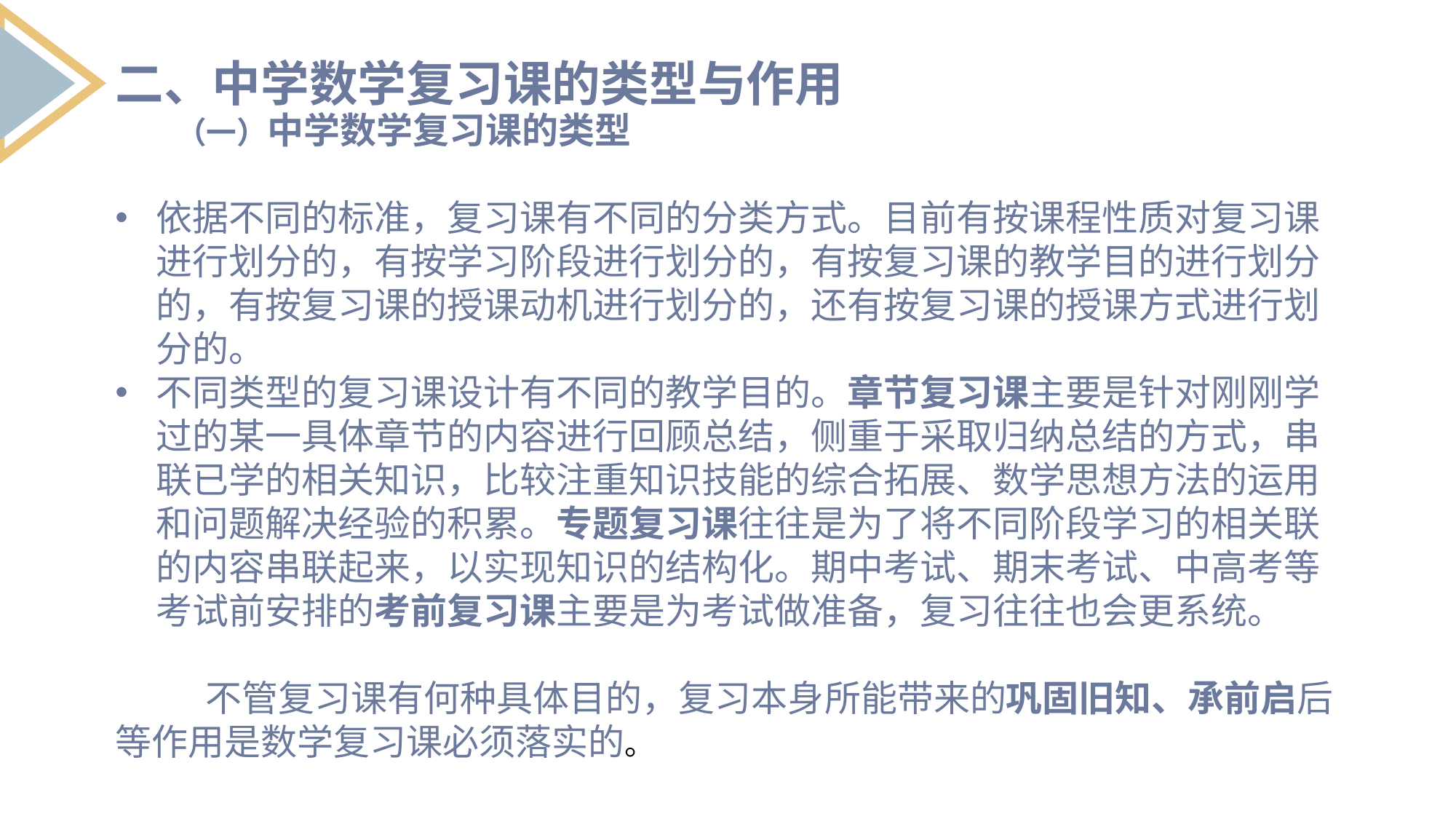

二、中学数学复习课的类型与作用
        （一）中学数学复习课的类型

依据不同的标准，复习课有不同的分类方式。目前有按课程性质对复习课进行划分的，有按学习阶段进行划分的，有按复习课的教学目的进行划分的，有按复习课的授课动机进行划分的，还有按复习课的授课方式进行划分的。
不同类型的复习课设计有不同的教学目的。章节复习课主要是针对刚刚学过的某一具体章节的内容进行回顾总结，侧重于采取归纳总结的方式，串联已学的相关知识，比较注重知识技能的综合拓展、数学思想方法的运用和问题解决经验的积累。专题复习课往往是为了将不同阶段学习的相关联的内容串联起来，以实现知识的结构化。期中考试、期末考试、中高考等考试前安排的考前复习课主要是为考试做准备，复习往往也会更系统。

          不管复习课有何种具体目的，复习本身所能带来的巩固旧知、承前启后等作用是数学复习课必须落实的。